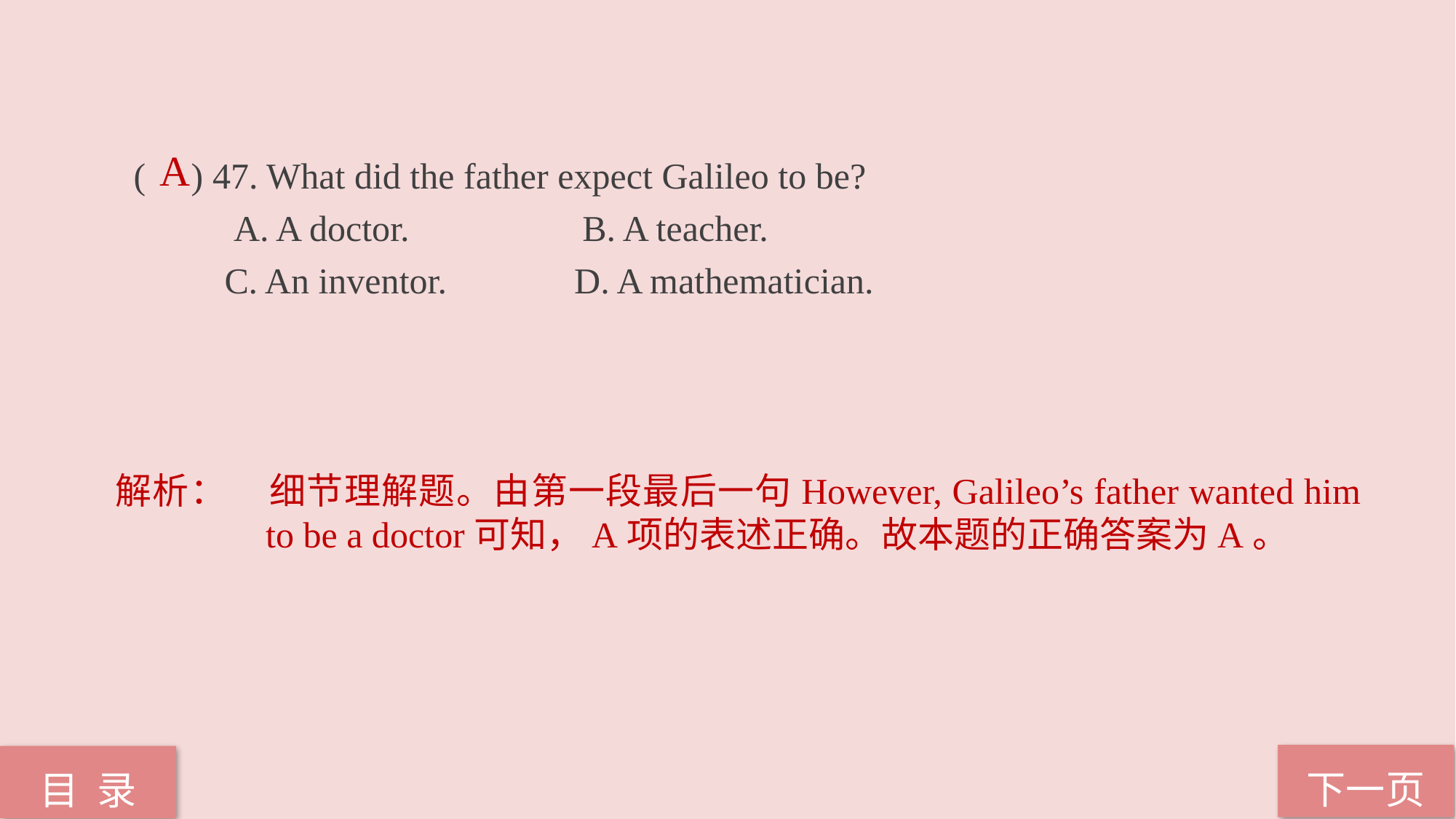

A
(     ) 47. What did the father expect Galileo to be?
           A. A doctor.                   B. A teacher.
          C. An inventor.              D. A mathematician.
解析：	细节理解题。由第一段最后一句However, Galileo’s father wanted him to be a doctor可知，A项的表述正确。故本题的正确答案为A。